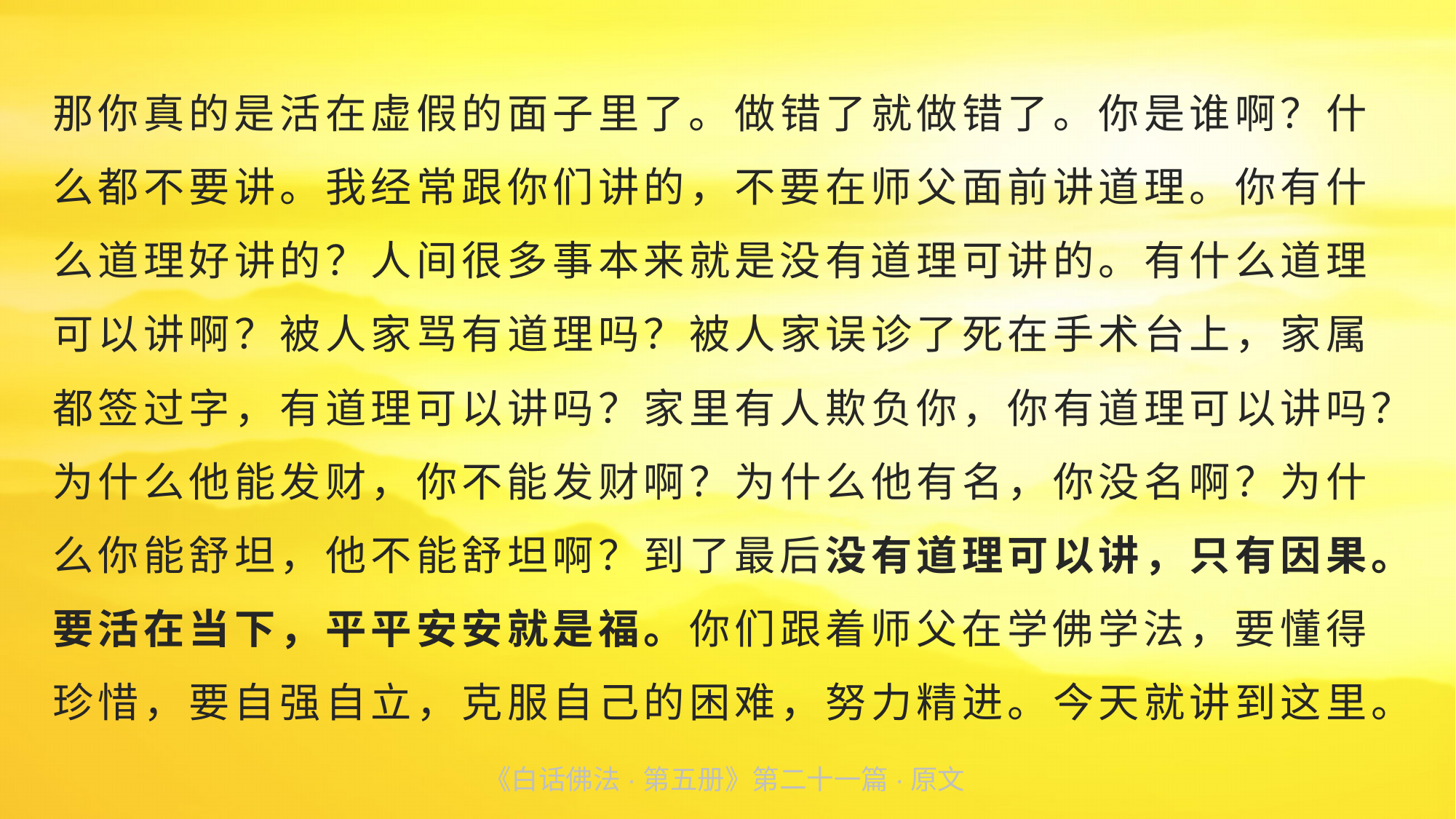

那你真的是活在虚假的面子里了。做错了就做错了。你是谁啊？什么都不要讲。我经常跟你们讲的，不要在师父面前讲道理。你有什么道理好讲的？人间很多事本来就是没有道理可讲的。有什么道理可以讲啊？被人家骂有道理吗？被人家误诊了死在手术台上，家属都签过字，有道理可以讲吗？家里有人欺负你，你有道理可以讲吗？为什么他能发财，你不能发财啊？为什么他有名，你没名啊？为什么你能舒坦，他不能舒坦啊？到了最后没有道理可以讲，只有因果。要活在当下，平平安安就是福。你们跟着师父在学佛学法，要懂得珍惜，要自强自立，克服自己的困难，努力精进。今天就讲到这里。
《白话佛法·第五册》第二十一篇·原文